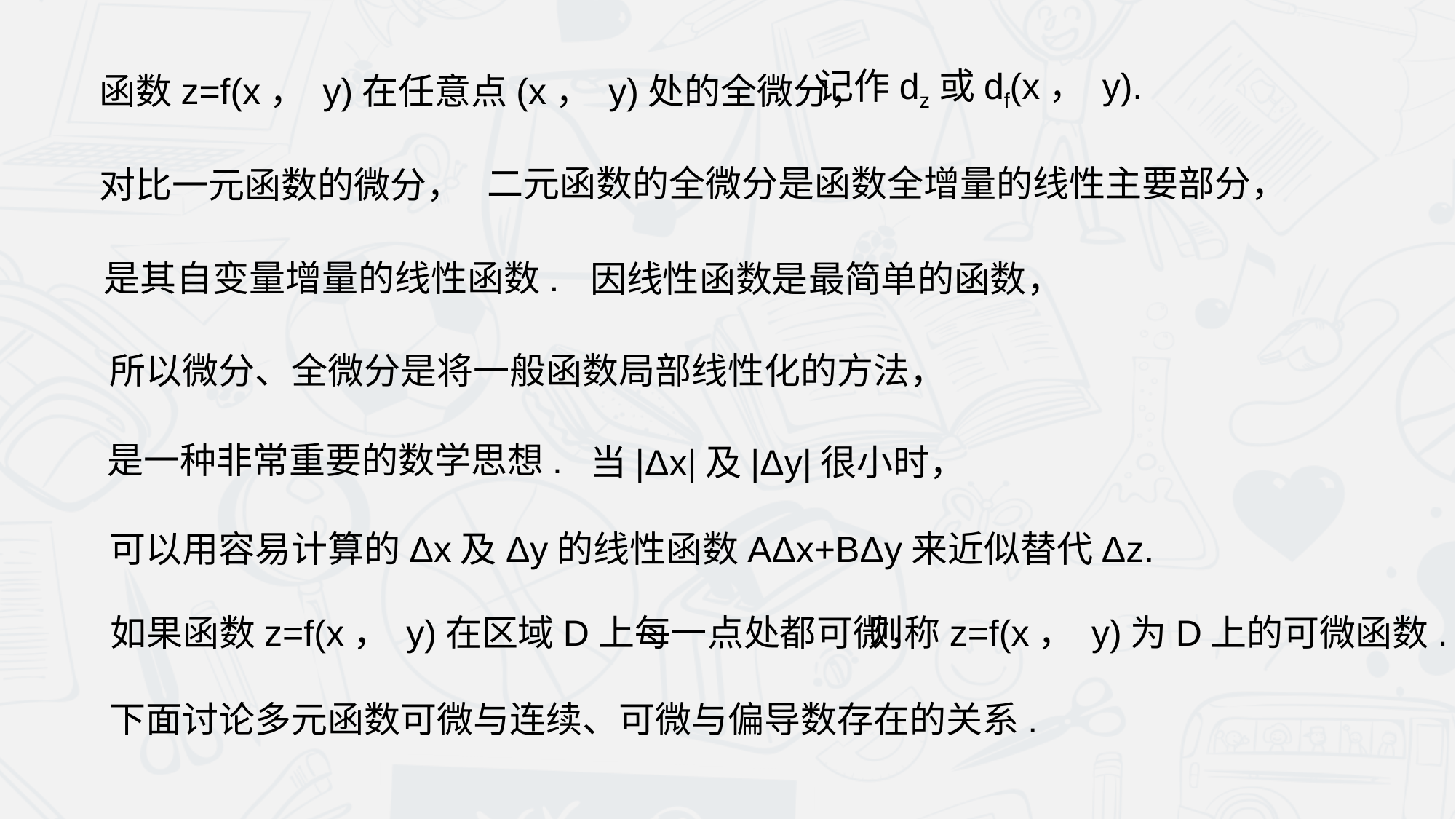

函数z=f(x， y)在任意点(x， y)处的全微分，
记作dz或df(x， y).
二元函数的全微分是函数全增量的线性主要部分，
对比一元函数的微分，
是其自变量增量的线性函数.
因线性函数是最简单的函数，
所以微分、全微分是将一般函数局部线性化的方法，

是一种非常重要的数学思想.
当|Δx|及|Δy|很小时，
可以用容易计算的Δx及Δy的线性函数AΔx+BΔy来近似替代Δz.
如果函数z=f(x， y)在区域D上每一点处都可微，
则称z=f(x， y)为D上的可微函数.
下面讨论多元函数可微与连续、可微与偏导数存在的关系.